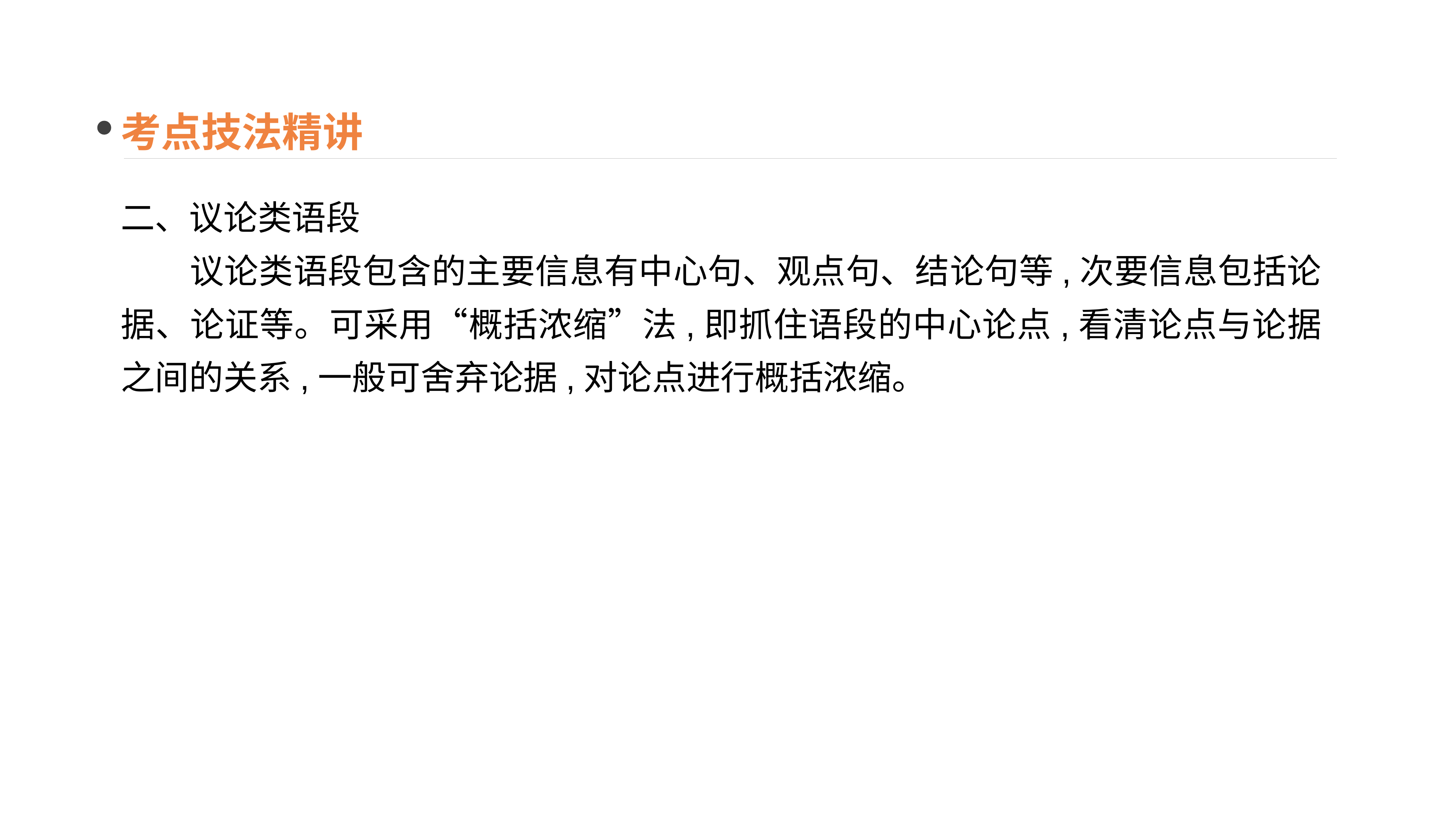

考点技法精讲

二、议论类语段
　　议论类语段包含的主要信息有中心句、观点句、结论句等,次要信息包括论据、论证等。可采用“概括浓缩”法,即抓住语段的中心论点,看清论点与论据之间的关系,一般可舍弃论据,对论点进行概括浓缩。